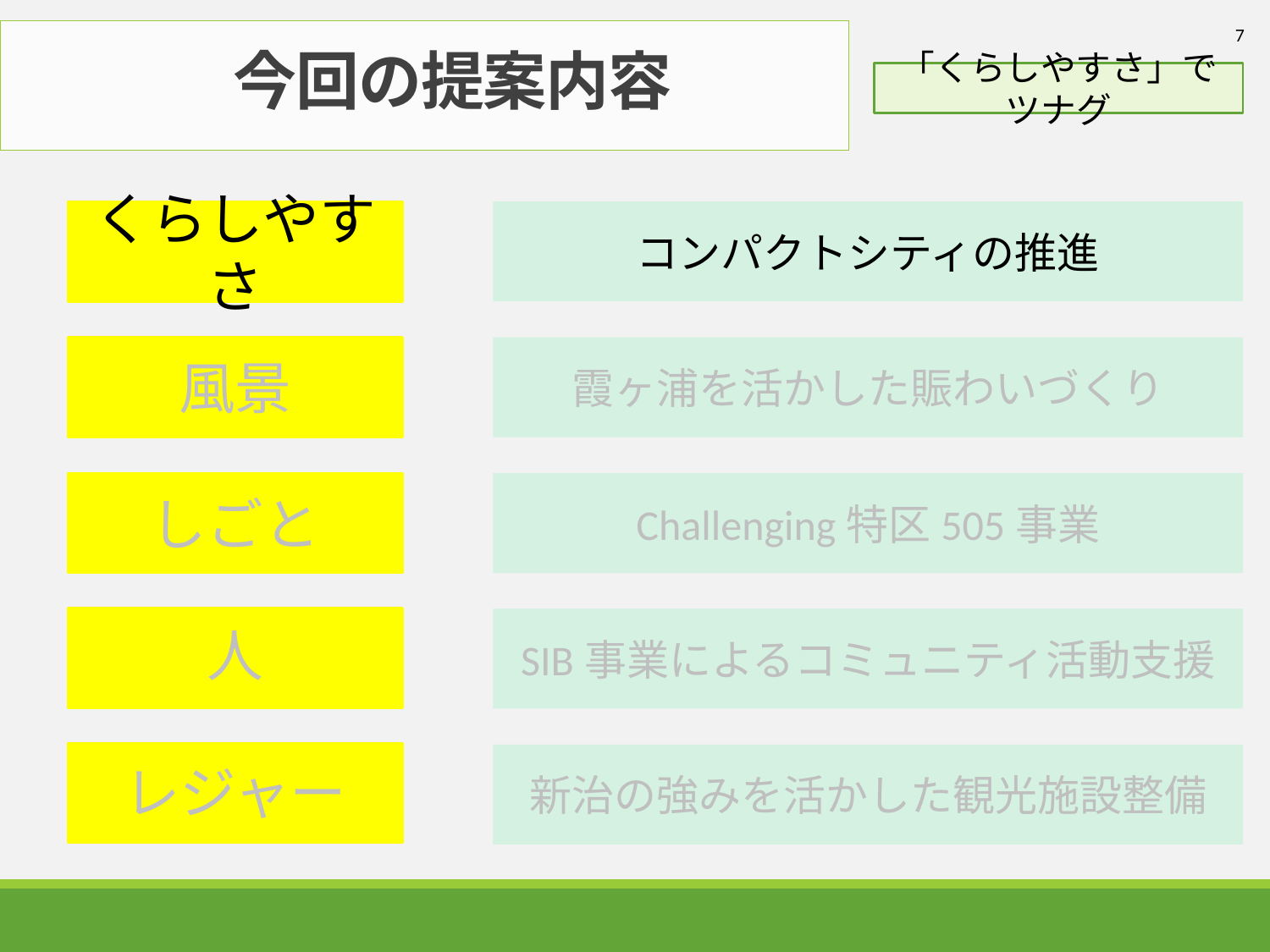

7
# 今回の提案内容
「くらしやすさ」でツナグ
くらしやすさ
コンパクトシティの推進

風景
霞ヶ浦を活かした賑わいづくり
しごと
Challenging特区505事業

人
SIB事業によるコミュニティ活動支援

レジャー
新治の強みを活かした観光施設整備